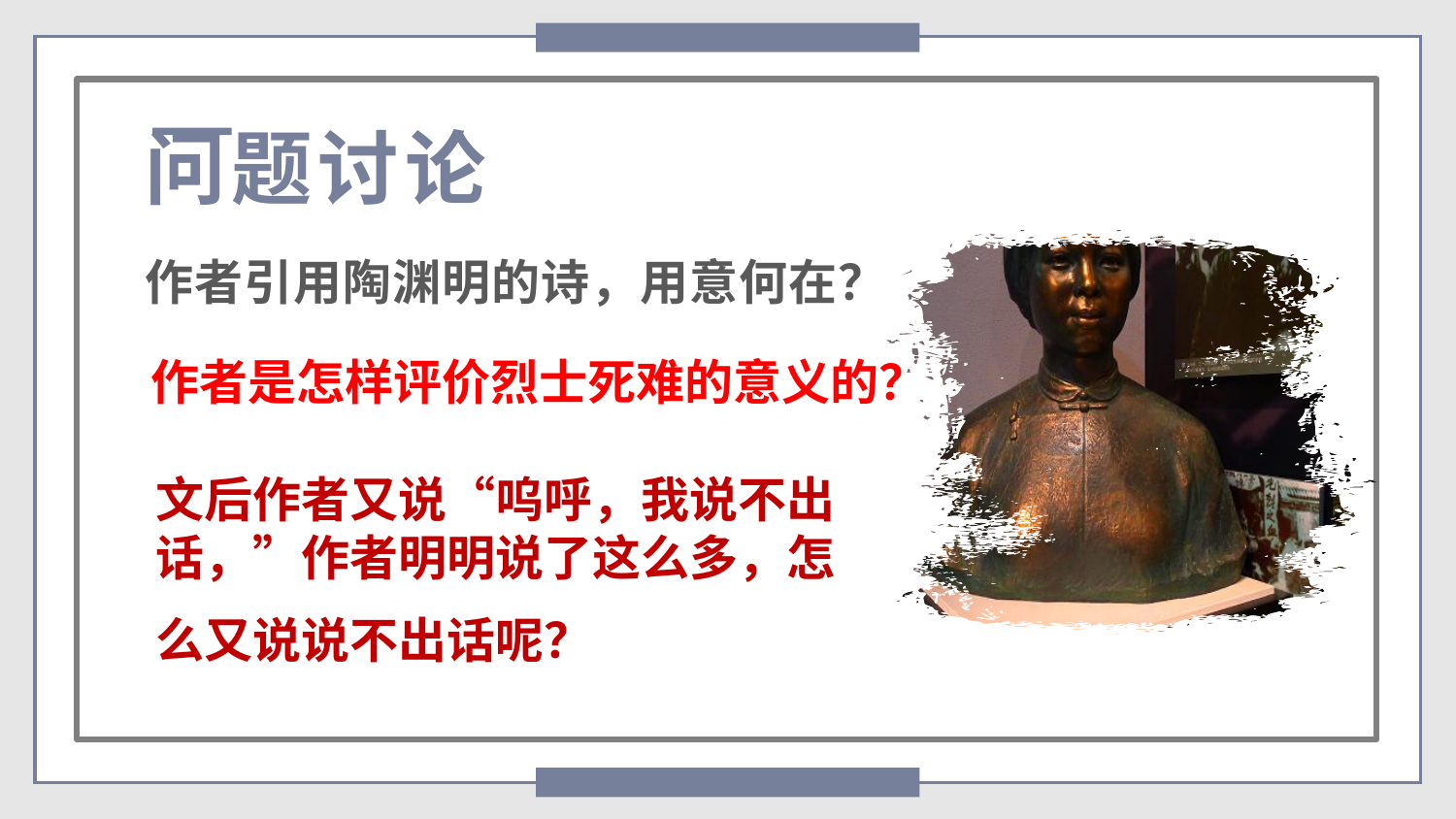

问题讨论
作者引用陶渊明的诗，用意何在？

作者是怎样评价烈士死难的意义的？
文后作者又说“呜呼，我说不出话，”作者明明说了这么多，怎
么又说说不出话呢？